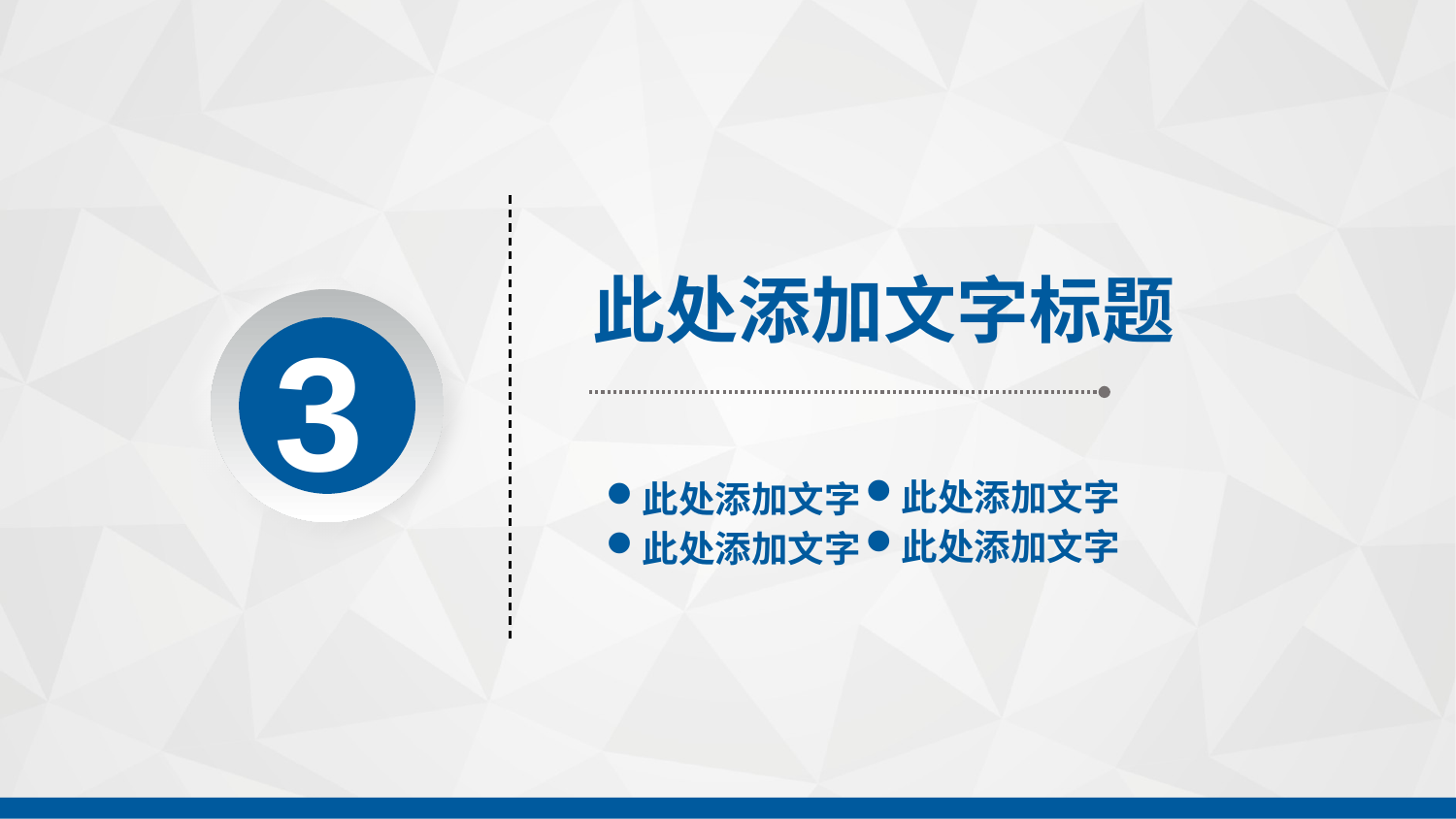

此处添加文字标题
3
此处添加文字
此处添加文字
此处添加文字
此处添加文字